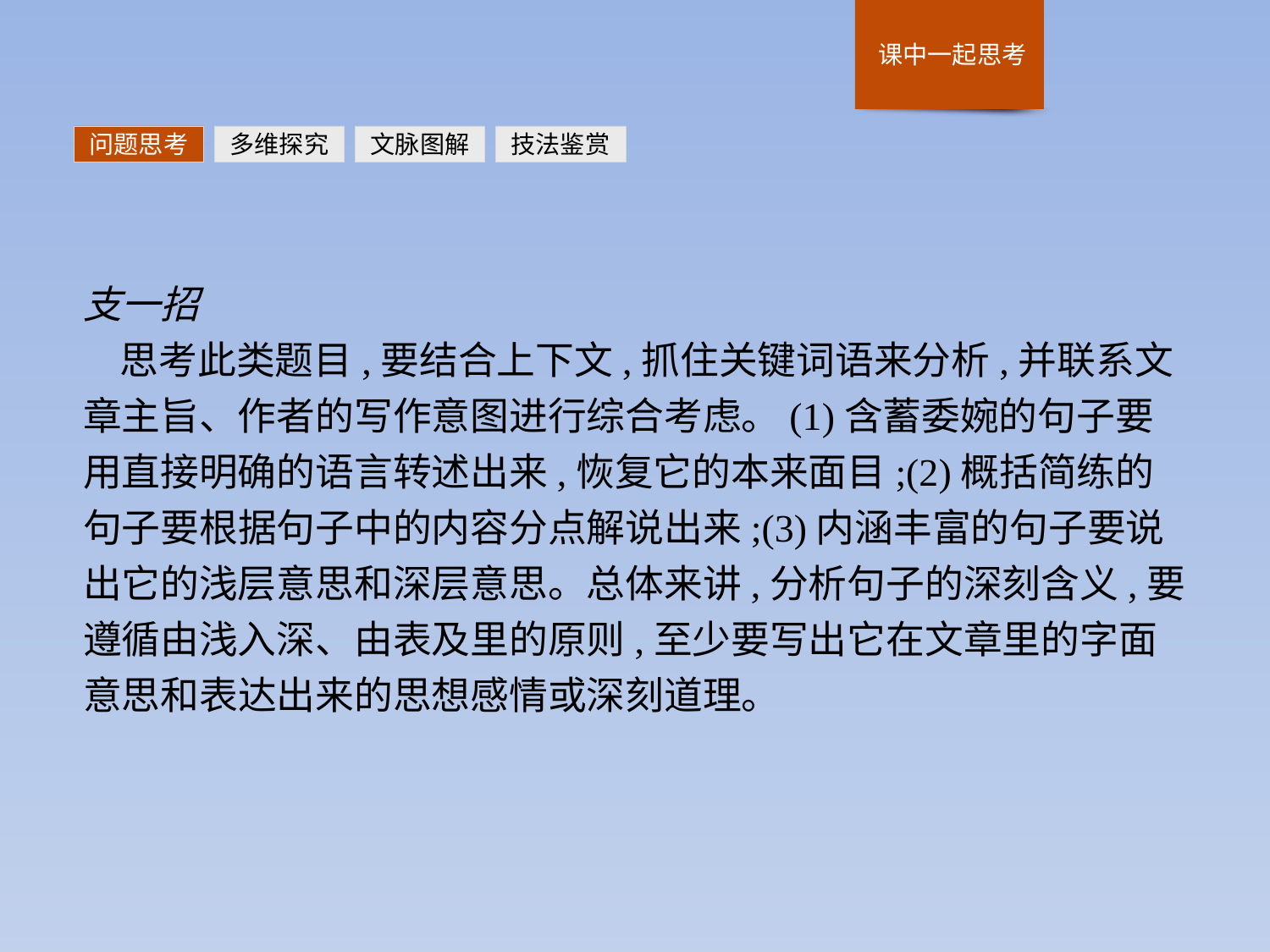

问题思考
多维探究
文脉图解
技法鉴赏
支一招
思考此类题目,要结合上下文,抓住关键词语来分析,并联系文章主旨、作者的写作意图进行综合考虑。(1)含蓄委婉的句子要用直接明确的语言转述出来,恢复它的本来面目;(2)概括简练的句子要根据句子中的内容分点解说出来;(3)内涵丰富的句子要说出它的浅层意思和深层意思。总体来讲,分析句子的深刻含义,要遵循由浅入深、由表及里的原则,至少要写出它在文章里的字面意思和表达出来的思想感情或深刻道理。